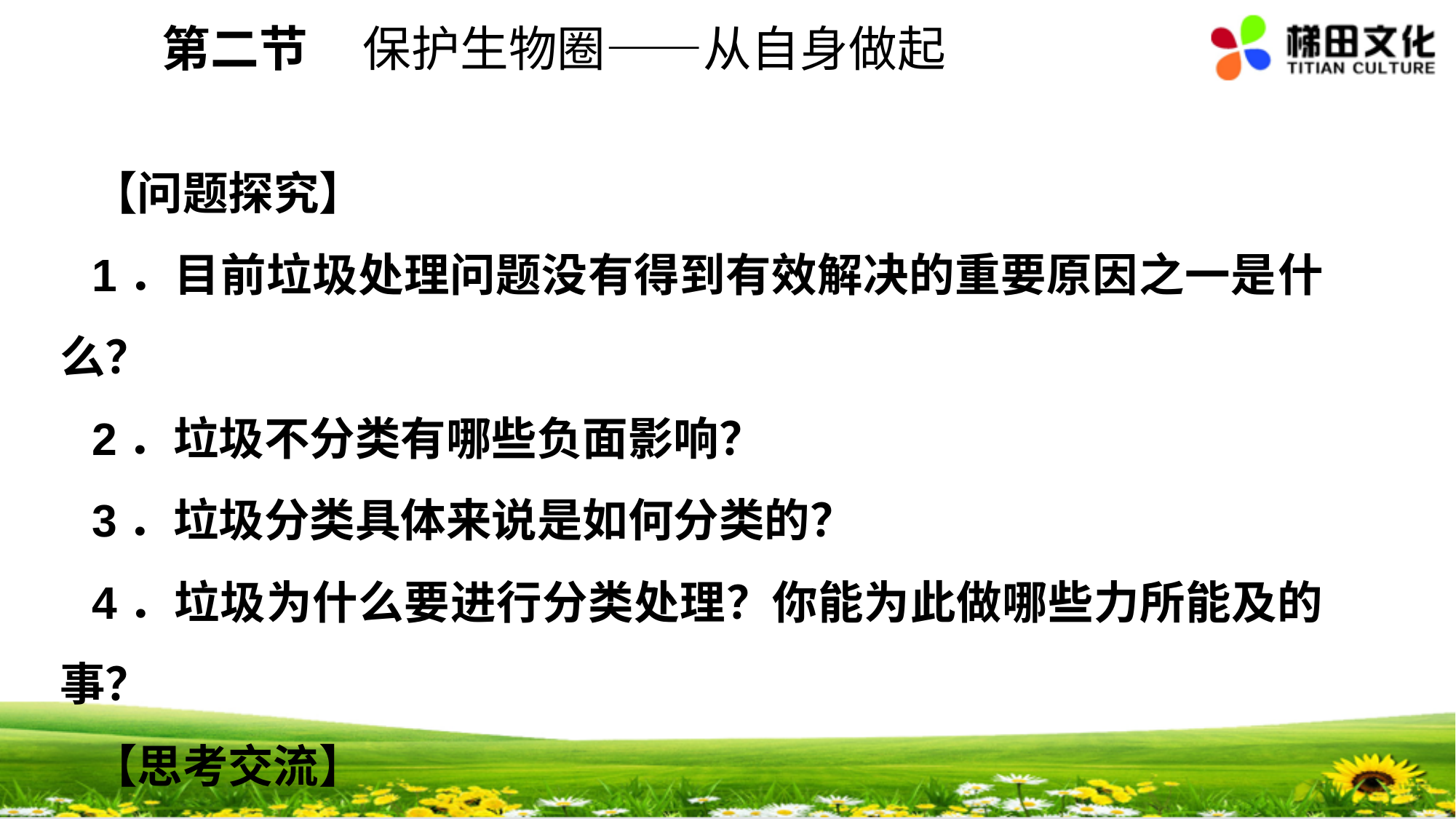

第二节     保护生物圈——从自身做起
【问题探究】
1．目前垃圾处理问题没有得到有效解决的重要原因之一是什么？
2．垃圾不分类有哪些负面影响？
3．垃圾分类具体来说是如何分类的？
4．垃圾为什么要进行分类处理？你能为此做哪些力所能及的事？
【思考交流】